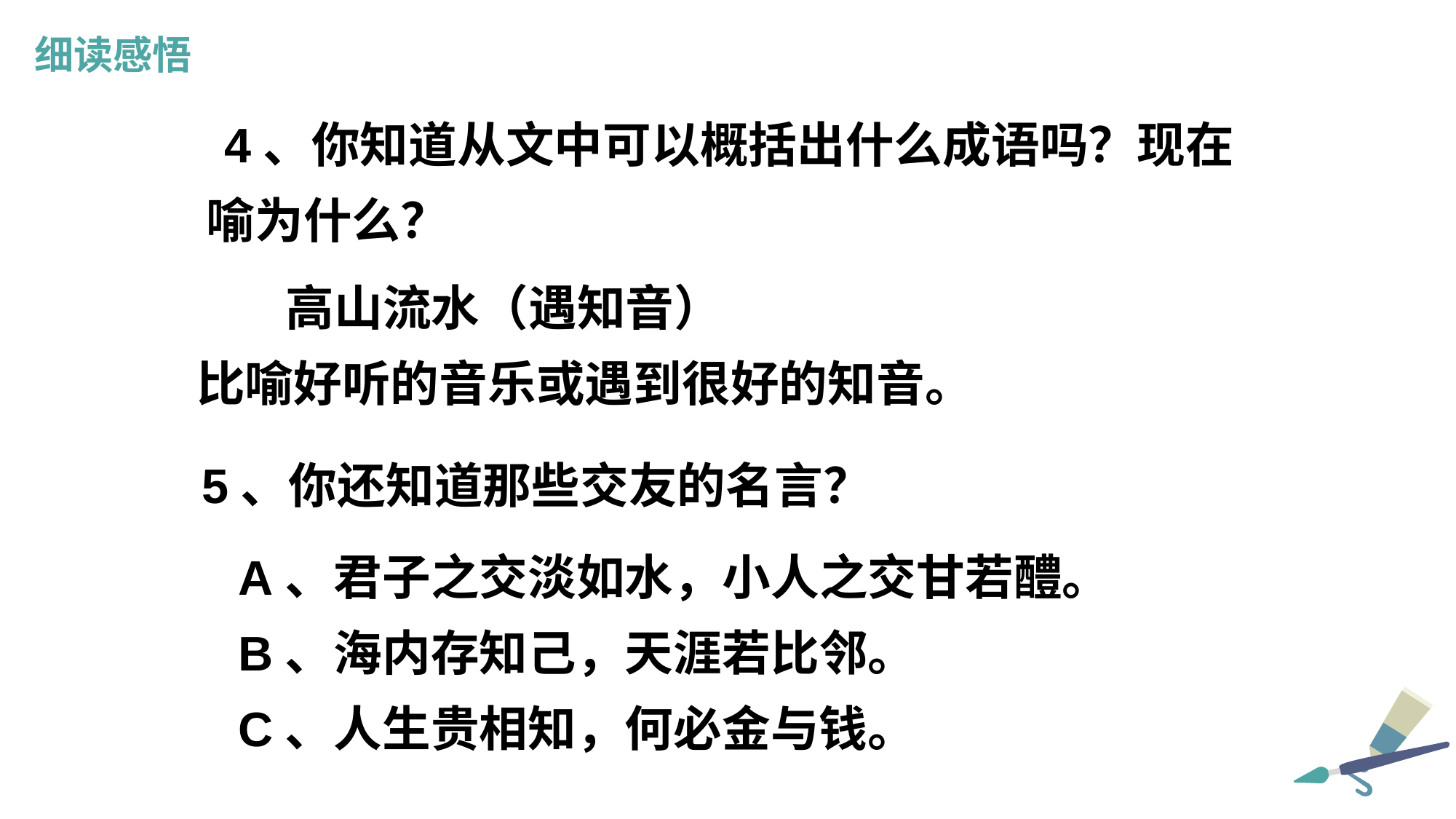

细读感悟
4、你知道从文中可以概括出什么成语吗？现在喻为什么？
       高山流水（遇知音）
比喻好听的音乐或遇到很好的知音。
5、你还知道那些交友的名言？
A、君子之交淡如水，小人之交甘若醴。
B、海内存知己，天涯若比邻。
C、人生贵相知，何必金与钱。